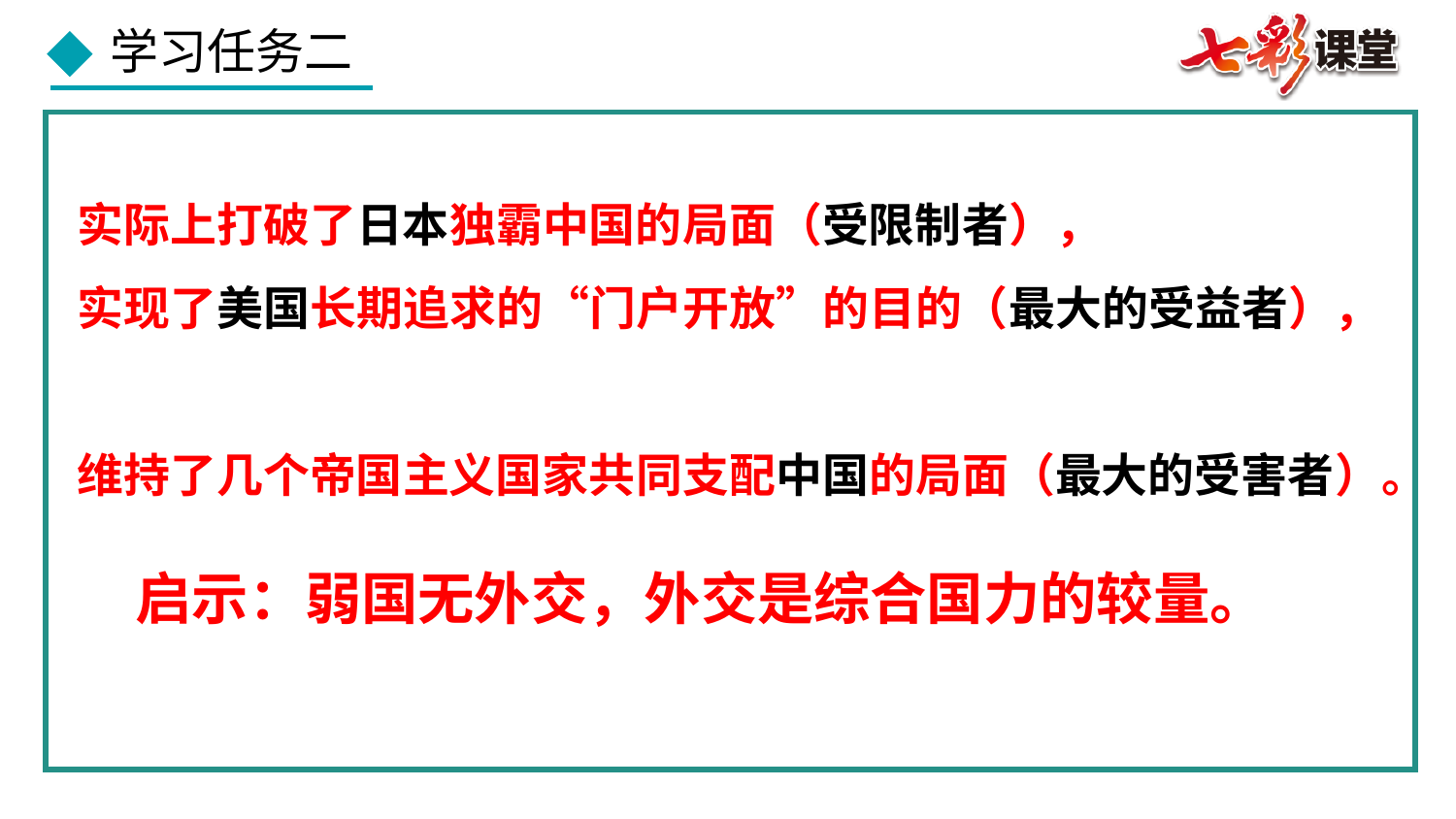

实际上打破了日本独霸中国的局面（受限制者），
实现了美国长期追求的“门户开放”的目的（最大的受益者），
维持了几个帝国主义国家共同支配中国的局面（最大的受害者）。
启示：弱国无外交，外交是综合国力的较量。